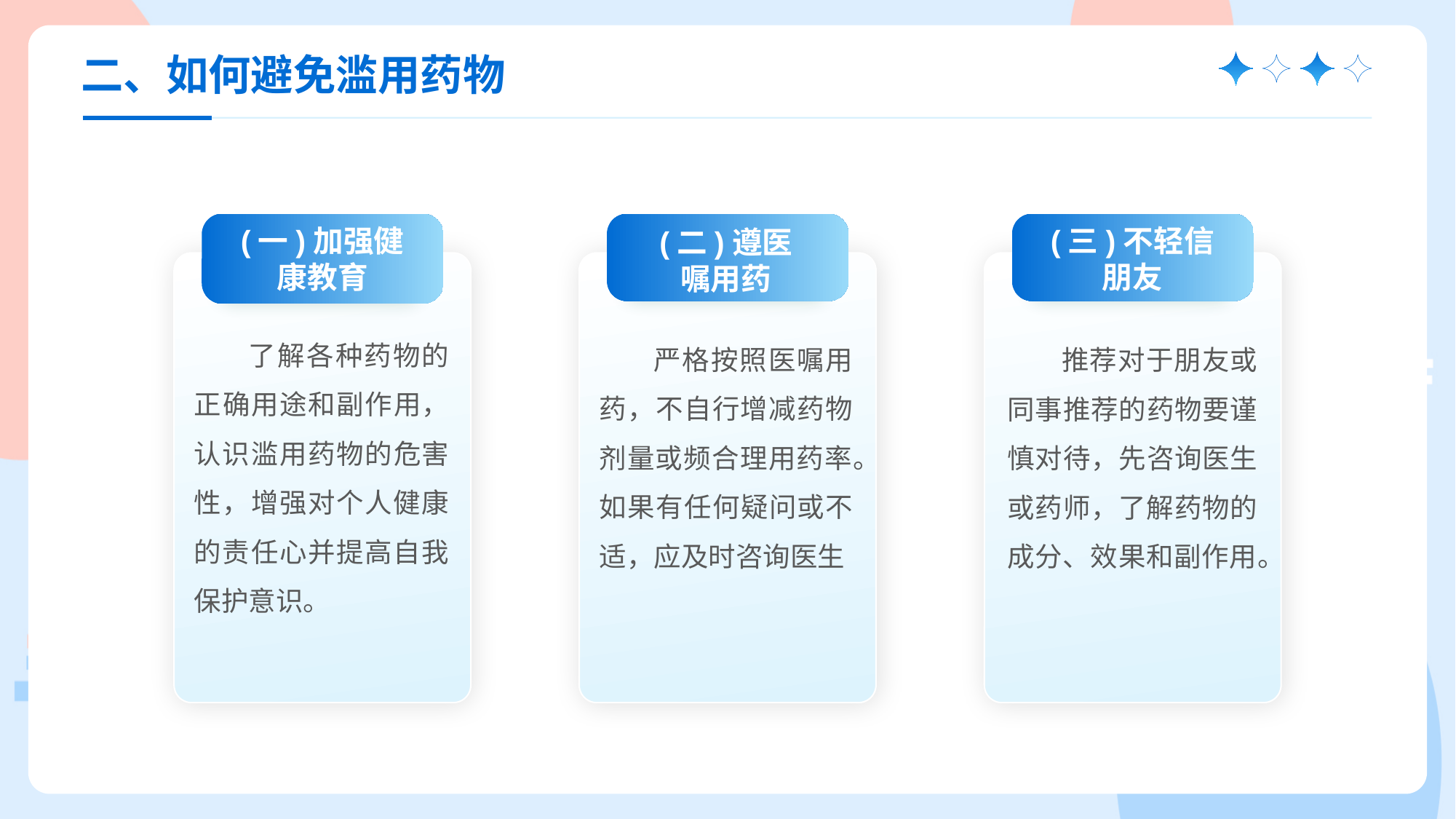

二、如何避免滥用药物

(一)加强健康教育

了解各种药物的正确用途和副作用，认识滥用药物的危害性，增强对个人健康的责任心并提高自我保护意识。

(二)遵医嘱用药

严格按照医嘱用药，不自行增减药物剂量或频合理用药率。如果有任何疑问或不适，应及时咨询医生

(三)不轻信朋友

推荐对于朋友或同事推荐的药物要谨慎对待，先咨询医生或药师，了解药物的成分、效果和副作用。